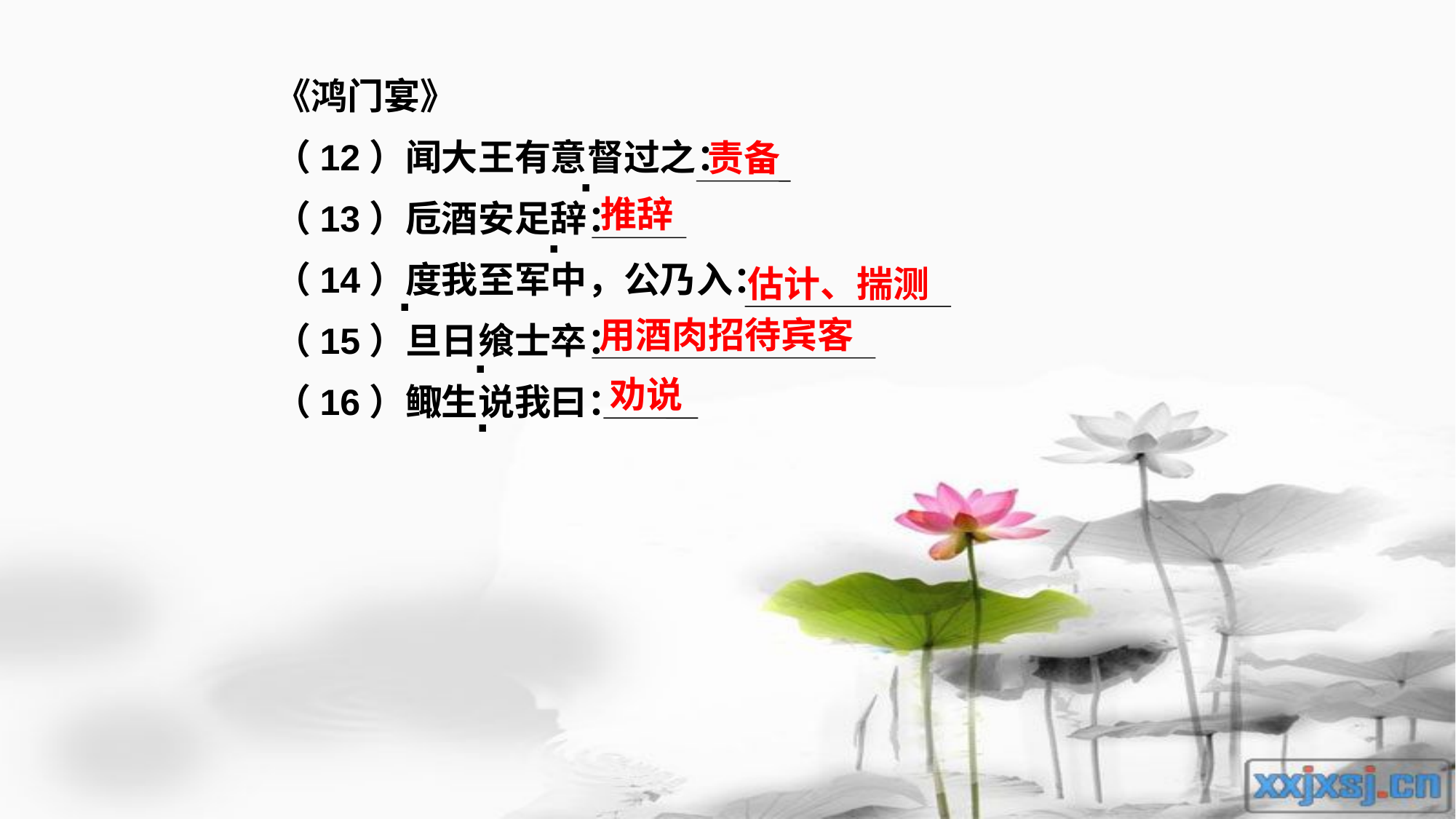

《鸿门宴》
（12）闻大王有意督过之：
（13）卮酒安足辞：
（14）度我至军中，公乃入：
（15）旦日飨士卒：
（16）鲰生说我曰：
责备
.

推辞
.

估计、揣测
.
用酒肉招待宾客

.

劝说
.